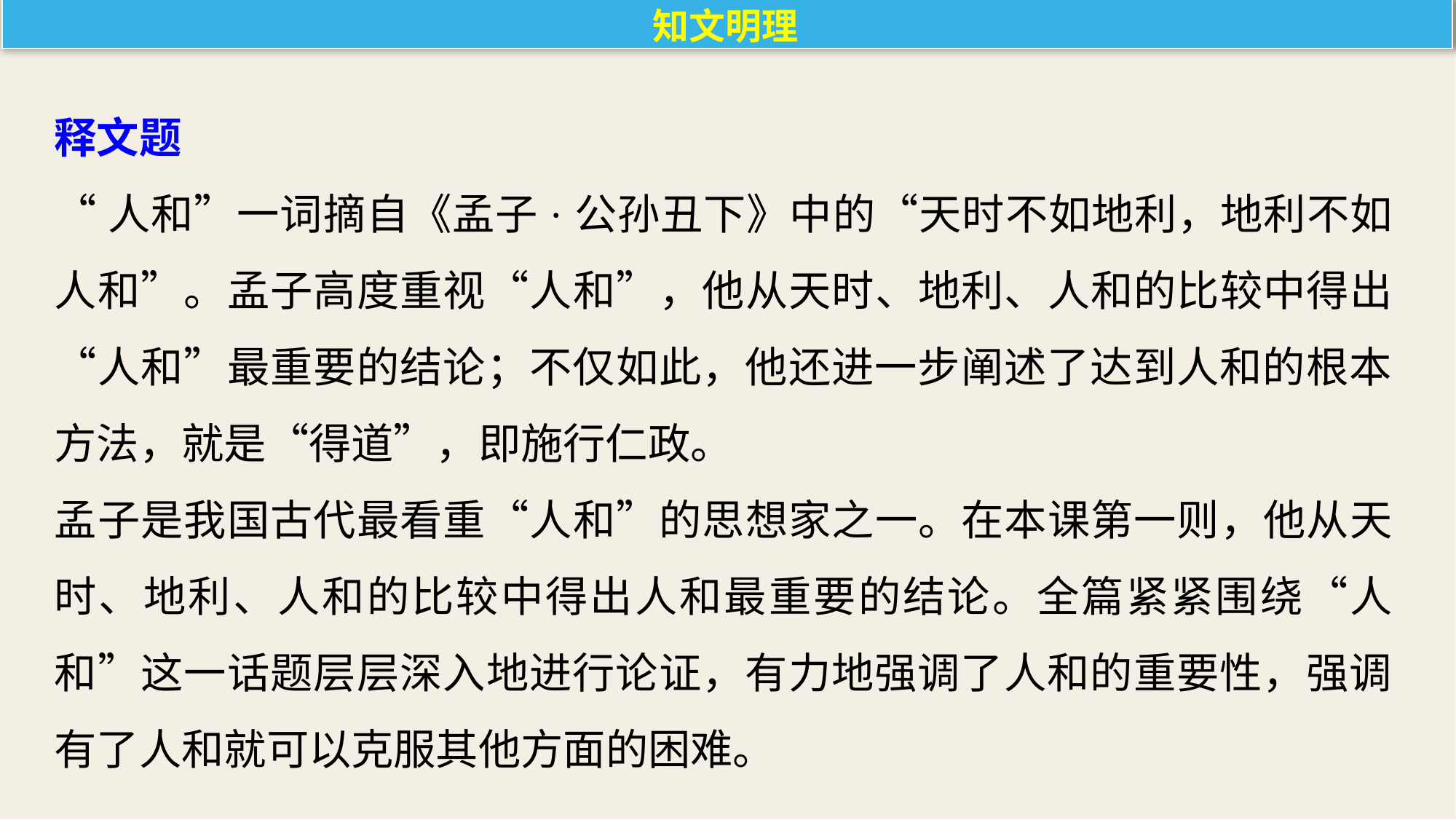

知文明理
释文题
“人和”一词摘自《孟子·公孙丑下》中的“天时不如地利，地利不如人和”。孟子高度重视“人和”，他从天时、地利、人和的比较中得出“人和”最重要的结论；不仅如此，他还进一步阐述了达到人和的根本方法，就是“得道”，即施行仁政。
孟子是我国古代最看重“人和”的思想家之一。在本课第一则，他从天时、地利、人和的比较中得出人和最重要的结论。全篇紧紧围绕“人和”这一话题层层深入地进行论证，有力地强调了人和的重要性，强调有了人和就可以克服其他方面的困难。